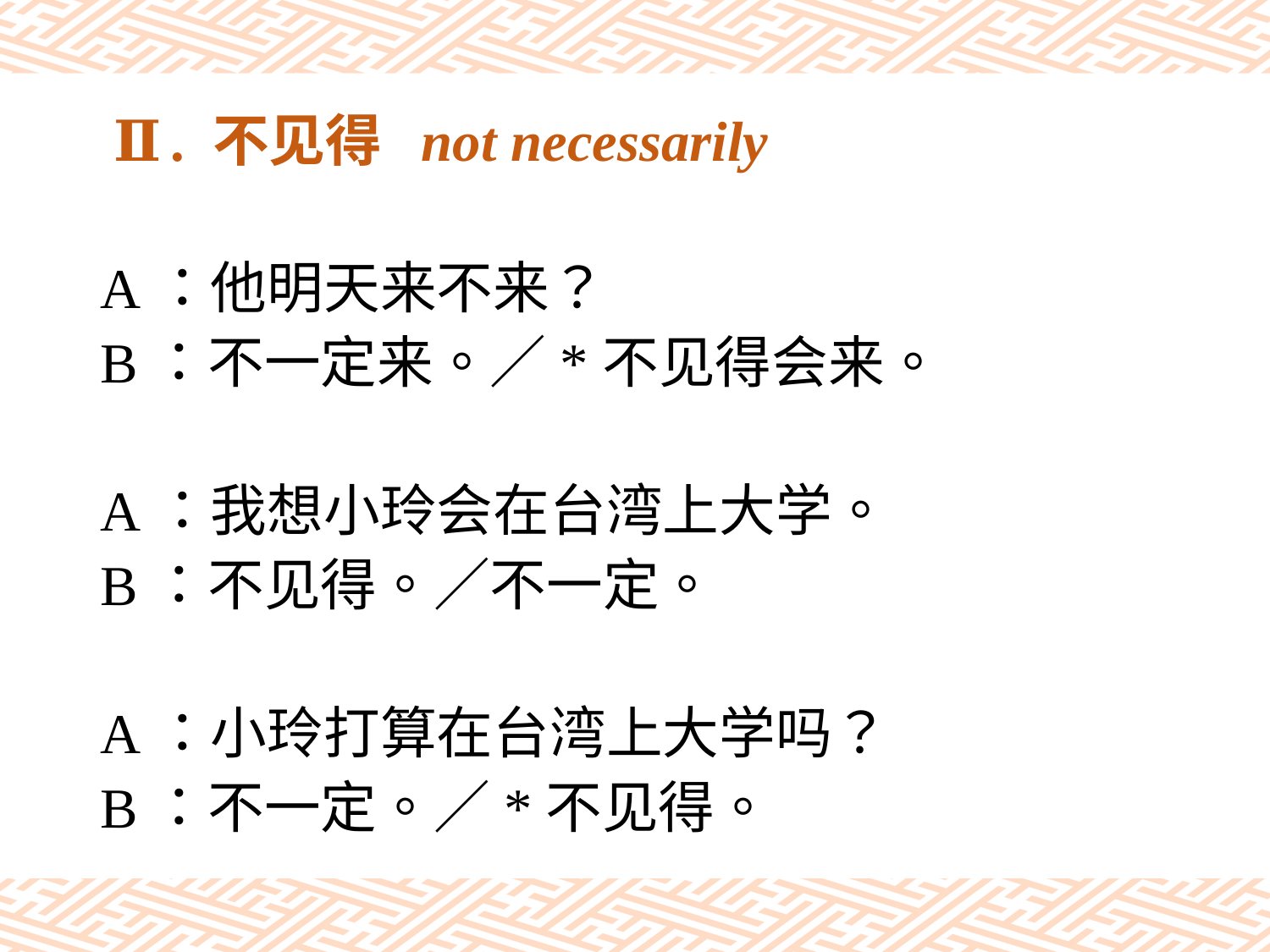

# Ⅱ. 不见得  not necessarily
A：他明天来不来？
B：不一定来。／*不见得会来。

A：我想小玲会在台湾上大学。
B：不见得。／不一定。

A：小玲打算在台湾上大学吗？
B：不一定。／*不见得。